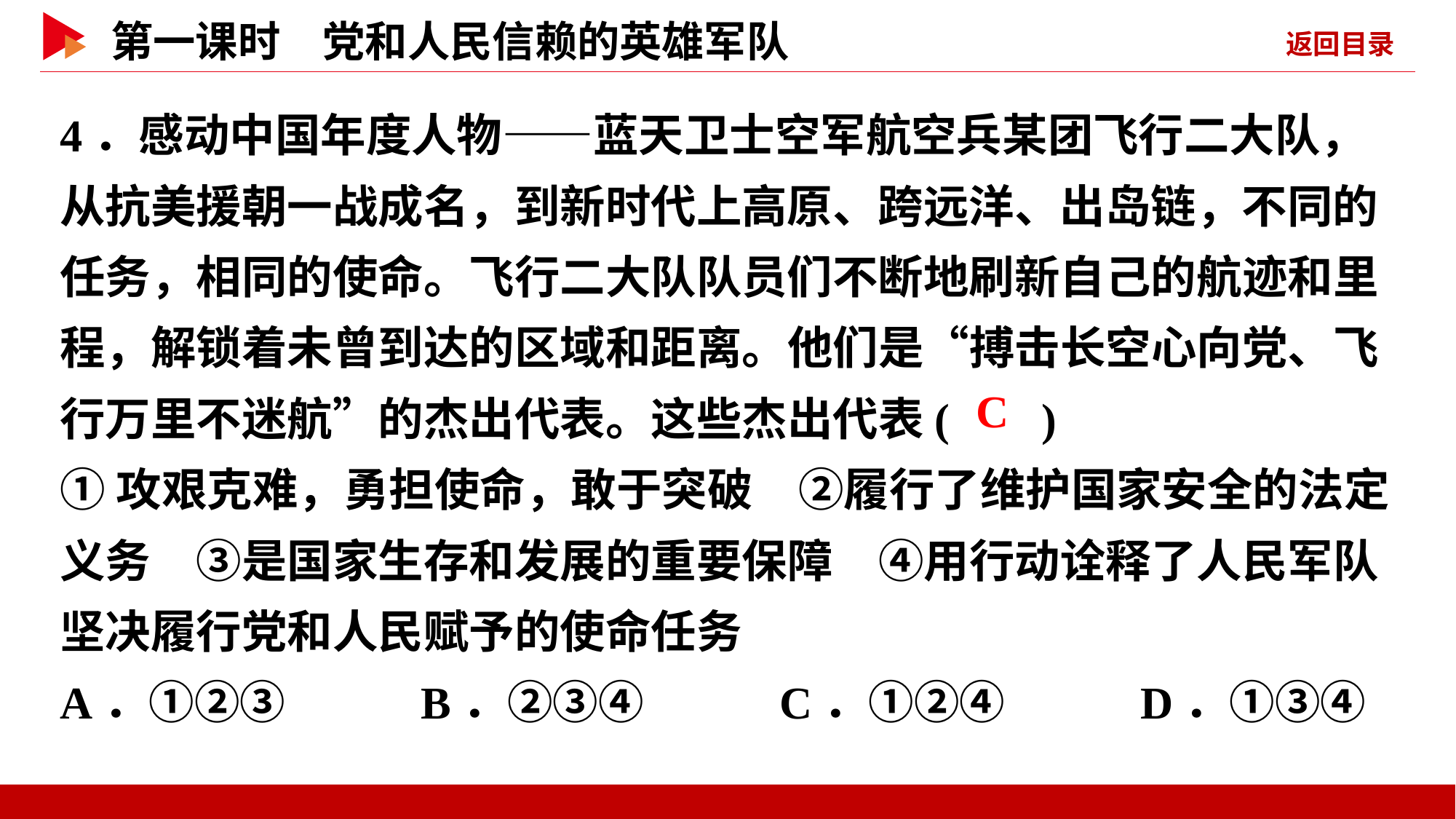

4．感动中国年度人物——蓝天卫士空军航空兵某团飞行二大队，从抗美援朝一战成名，到新时代上高原、跨远洋、出岛链，不同的任务，相同的使命。飞行二大队队员们不断地刷新自己的航迹和里程，解锁着未曾到达的区域和距离。他们是“搏击长空心向党、飞行万里不迷航”的杰出代表。这些杰出代表(        )
①攻艰克难，勇担使命，敢于突破　②履行了维护国家安全的法定义务　③是国家生存和发展的重要保障　④用行动诠释了人民军队坚决履行党和人民赋予的使命任务
A．①②③            B．②③④            C．①②④            D．①③④
   C